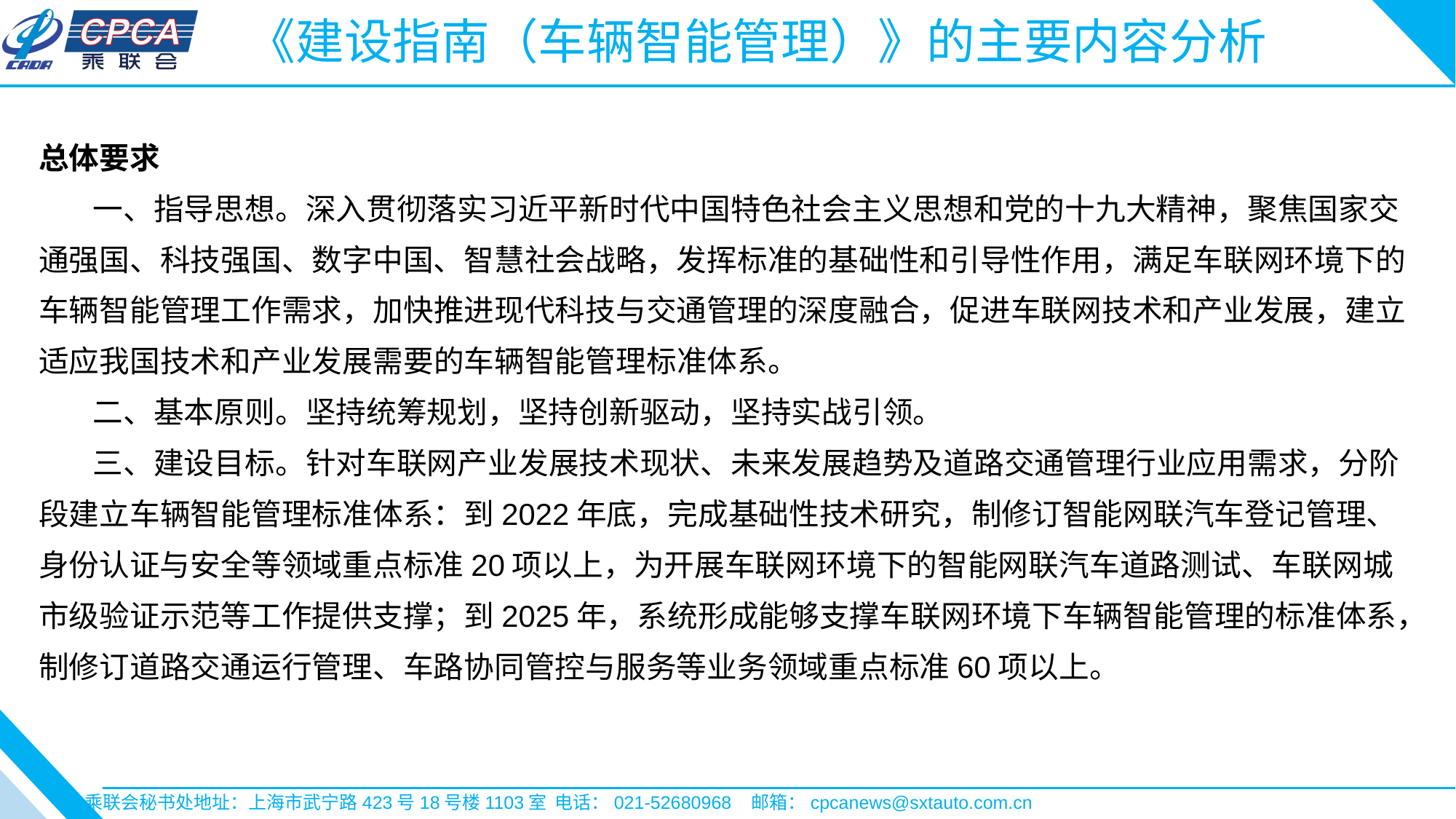

《建设指南（车辆智能管理）》的主要内容分析
总体要求
       一、指导思想。深入贯彻落实习近平新时代中国特色社会主义思想和党的十九大精神，聚焦国家交通强国、科技强国、数字中国、智慧社会战略，发挥标准的基础性和引导性作用，满足车联网环境下的车辆智能管理工作需求，加快推进现代科技与交通管理的深度融合，促进车联网技术和产业发展，建立适应我国技术和产业发展需要的车辆智能管理标准体系。
       二、基本原则。坚持统筹规划，坚持创新驱动，坚持实战引领。
       三、建设目标。针对车联网产业发展技术现状、未来发展趋势及道路交通管理行业应用需求，分阶段建立车辆智能管理标准体系：到2022年底，完成基础性技术研究，制修订智能网联汽车登记管理、身份认证与安全等领域重点标准20项以上，为开展车联网环境下的智能网联汽车道路测试、车联网城市级验证示范等工作提供支撑；到2025年，系统形成能够支撑车联网环境下车辆智能管理的标准体系，制修订道路交通运行管理、车路协同管控与服务等业务领域重点标准60项以上。